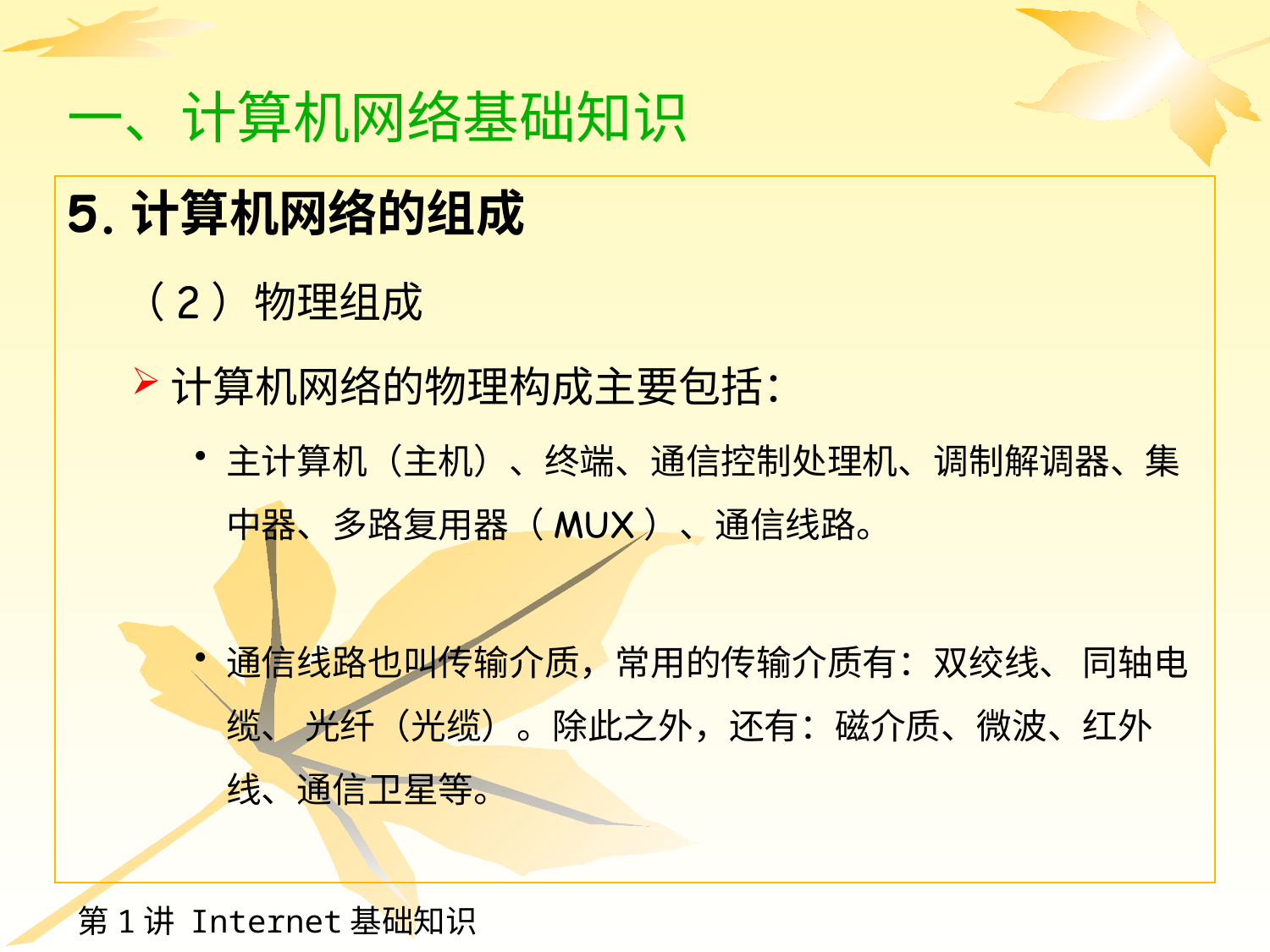

# 一、计算机网络基础知识
5.计算机网络的组成
（2）物理组成
计算机网络的物理构成主要包括：
主计算机（主机）、终端、通信控制处理机、调制解调器、集中器、多路复用器（MUX）、通信线路。

通信线路也叫传输介质，常用的传输介质有：双绞线、 同轴电缆、 光纤（光缆）。除此之外，还有：磁介质、微波、红外线、通信卫星等。